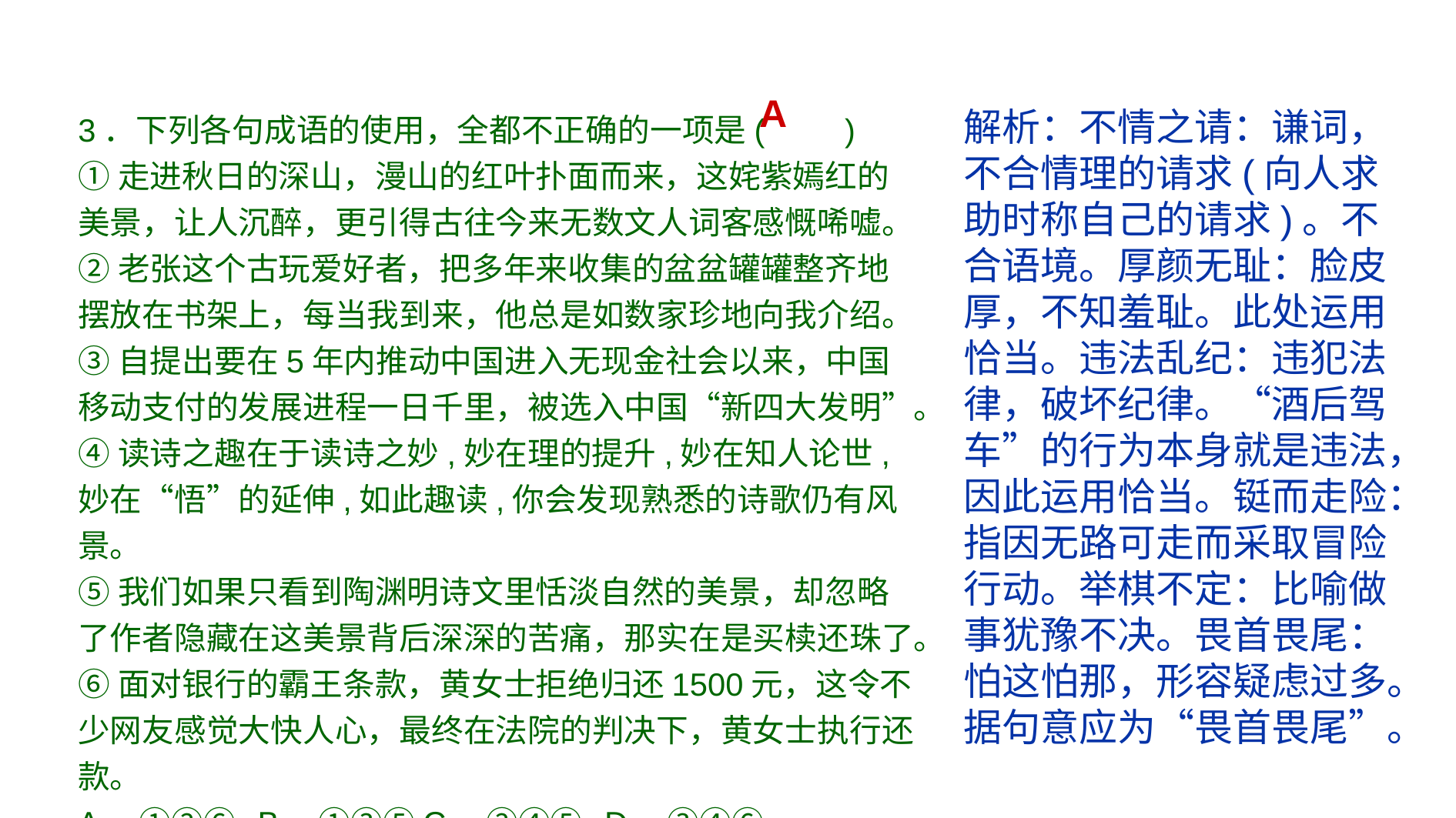

A
3．下列各句成语的使用，全都不正确的一项是(　　)
①走进秋日的深山，漫山的红叶扑面而来，这姹紫嫣红的美景，让人沉醉，更引得古往今来无数文人词客感慨唏嘘。
②老张这个古玩爱好者，把多年来收集的盆盆罐罐整齐地摆放在书架上，每当我到来，他总是如数家珍地向我介绍。
③自提出要在5年内推动中国进入无现金社会以来，中国移动支付的发展进程一日千里，被选入中国“新四大发明”。
④读诗之趣在于读诗之妙,妙在理的提升,妙在知人论世,妙在“悟”的延伸,如此趣读,你会发现熟悉的诗歌仍有风景。
⑤我们如果只看到陶渊明诗文里恬淡自然的美景，却忽略了作者隐藏在这美景背后深深的苦痛，那实在是买椟还珠了。
⑥面对银行的霸王条款，黄女士拒绝归还1500元，这令不少网友感觉大快人心，最终在法院的判决下，黄女士执行还款。
A．①②⑥  B．①③⑤C．②④⑤  D．③④⑥
解析：不情之请：谦词，不合情理的请求(向人求助时称自己的请求)。不合语境。厚颜无耻：脸皮厚，不知羞耻。此处运用恰当。违法乱纪：违犯法律，破坏纪律。“酒后驾车”的行为本身就是违法，因此运用恰当。铤而走险：指因无路可走而采取冒险行动。举棋不定：比喻做事犹豫不决。畏首畏尾：怕这怕那，形容疑虑过多。据句意应为“畏首畏尾”。